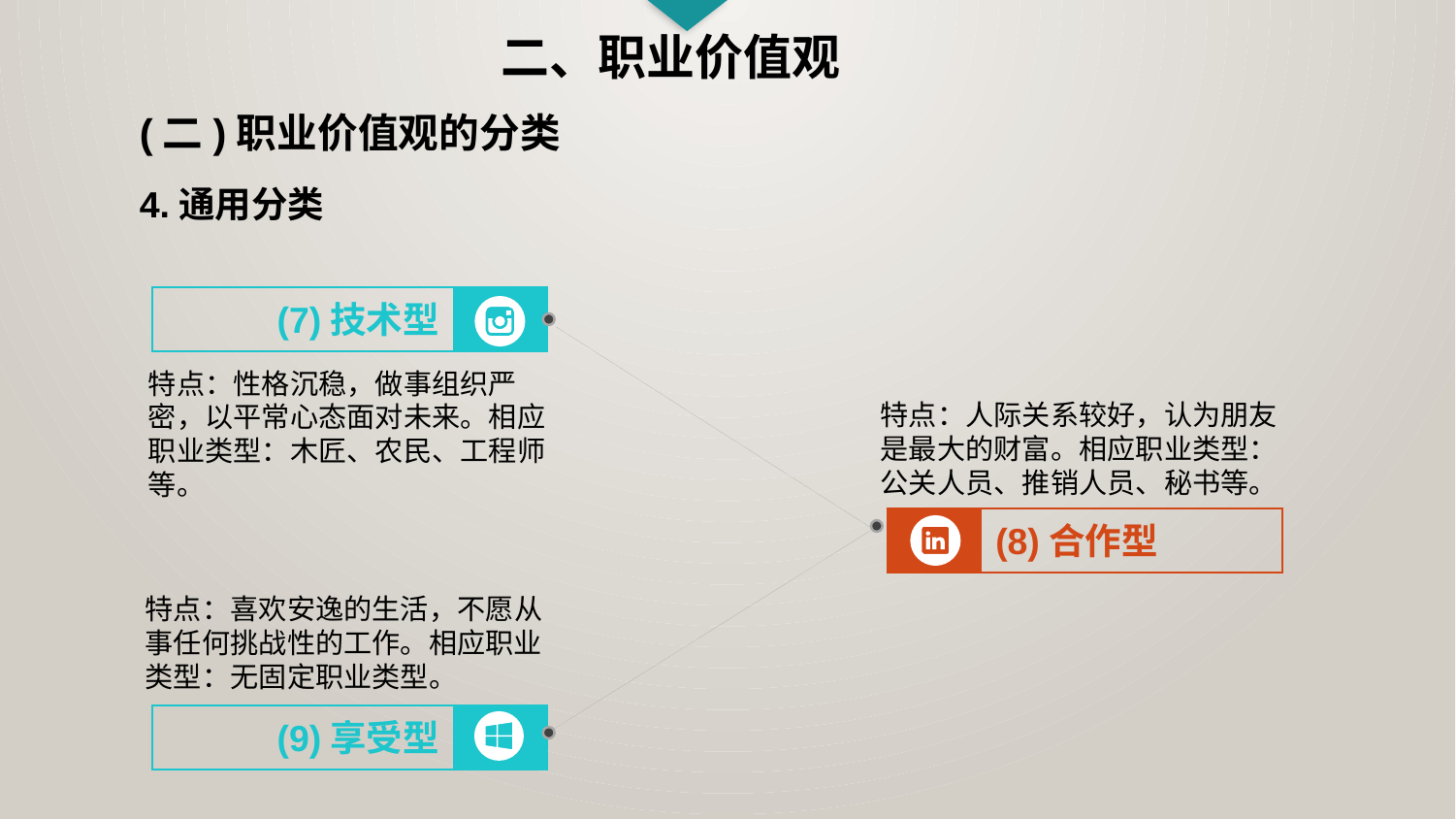

二、职业价值观
(二)职业价值观的分类
4.通用分类
(7)技术型

特点：性格沉稳，做事组织严密，以平常心态面对未来。相应职业类型：木匠、农民、工程师等。
特点：人际关系较好，认为朋友是最大的财富。相应职业类型：公关人员、推销人员、秘书等。
(8)合作型

特点：喜欢安逸的生活，不愿从事任何挑战性的工作。相应职业类型：无固定职业类型。
(9)享受型

69